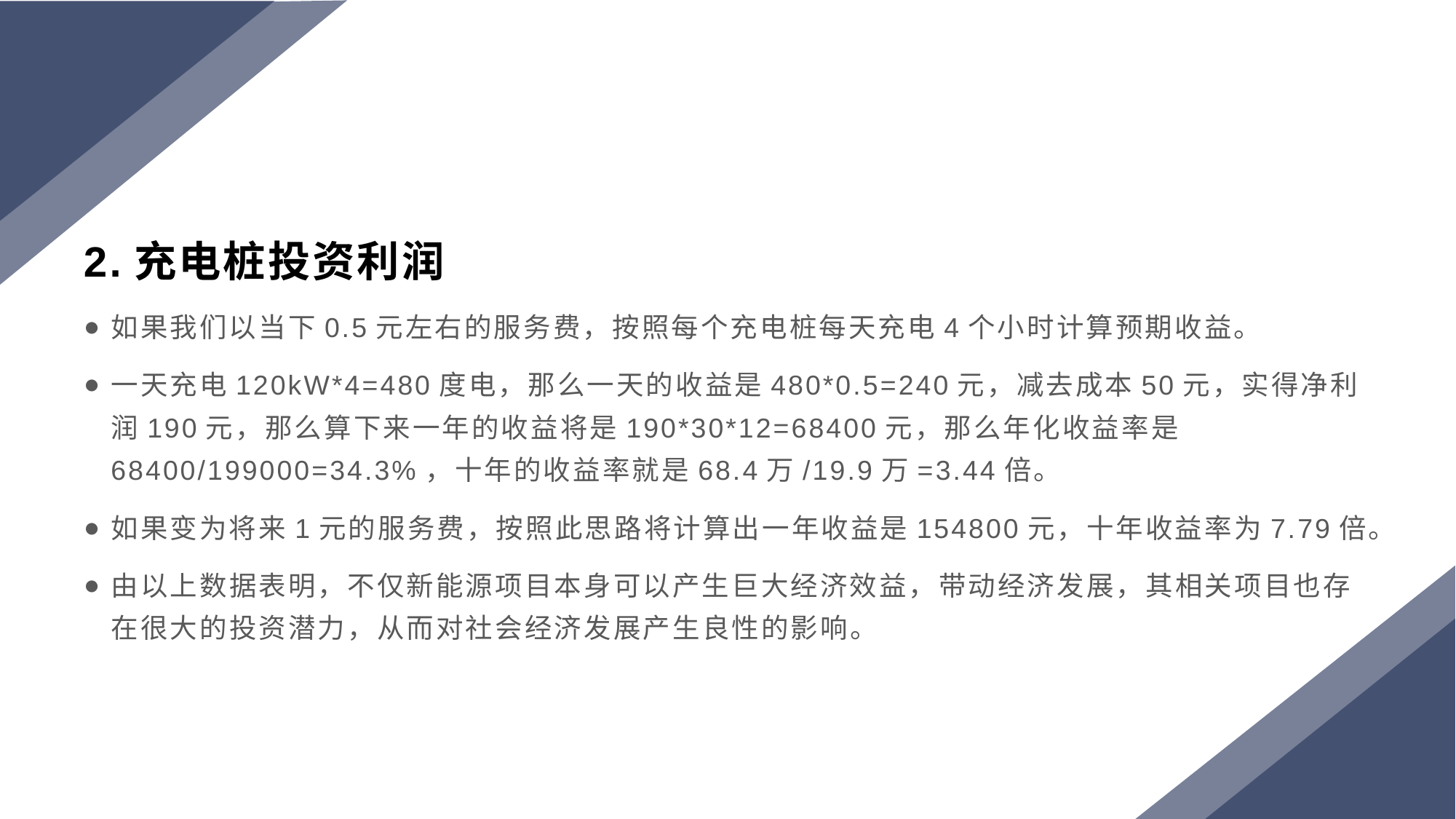

2.充电桩投资利润
如果我们以当下0.5元左右的服务费，按照每个充电桩每天充电4个小时计算预期收益。
一天充电120kW*4=480度电，那么一天的收益是480*0.5=240元，减去成本50元，实得净利润190元，那么算下来一年的收益将是190*30*12=68400元，那么年化收益率是68400/199000=34.3%，十年的收益率就是68.4万/19.9万=3.44倍。
如果变为将来1元的服务费，按照此思路将计算出一年收益是154800元，十年收益率为7.79倍。
由以上数据表明，不仅新能源项目本身可以产生巨大经济效益，带动经济发展，其相关项目也存在很大的投资潜力，从而对社会经济发展产生良性的影响。